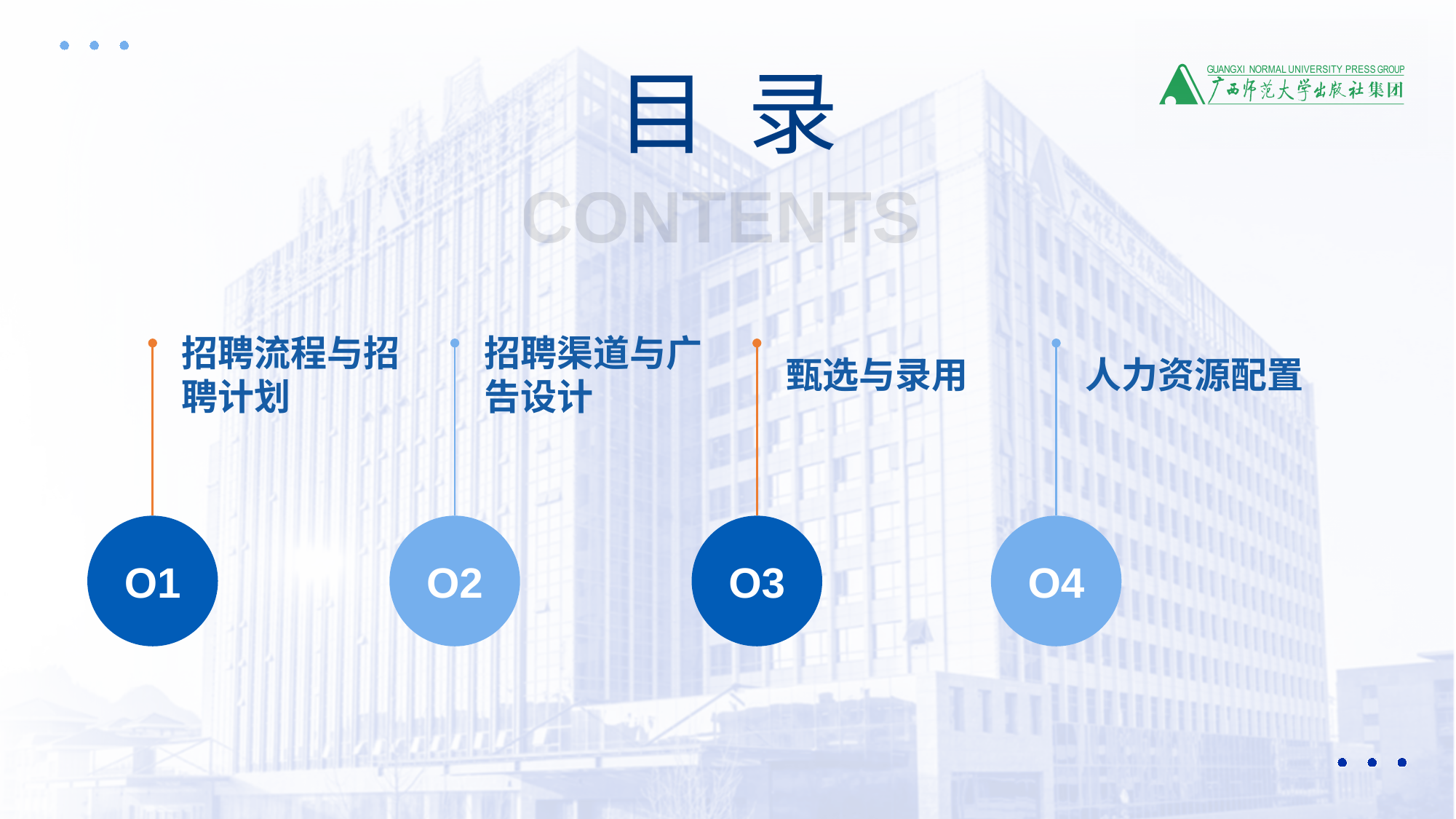

目  录
CONTENTS
招聘流程与招聘计划
招聘渠道与广告设计
甄选与录用
人力资源配置
O1
O2
O3
O4